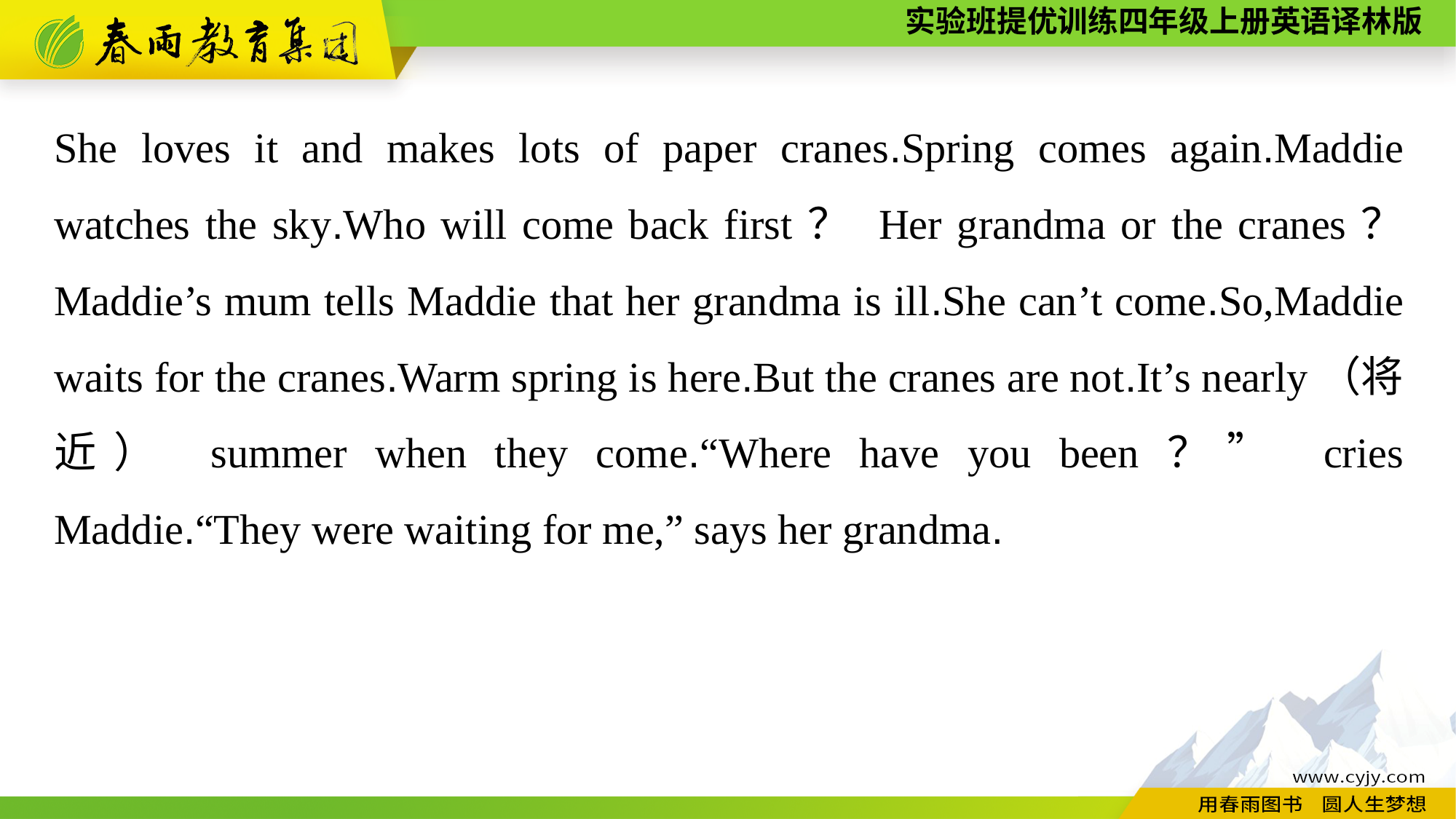

She loves it and makes lots of paper cranes.Spring comes again.Maddie watches the sky.Who will come back first？ Her grandma or the cranes？ Maddie’s mum tells Maddie that her grandma is ill.She can’t come.So,Maddie waits for the cranes.Warm spring is here.But the cranes are not.It’s nearly（将近） summer when they come.“Where have you been？” cries Maddie.“They were waiting for me,” says her grandma.